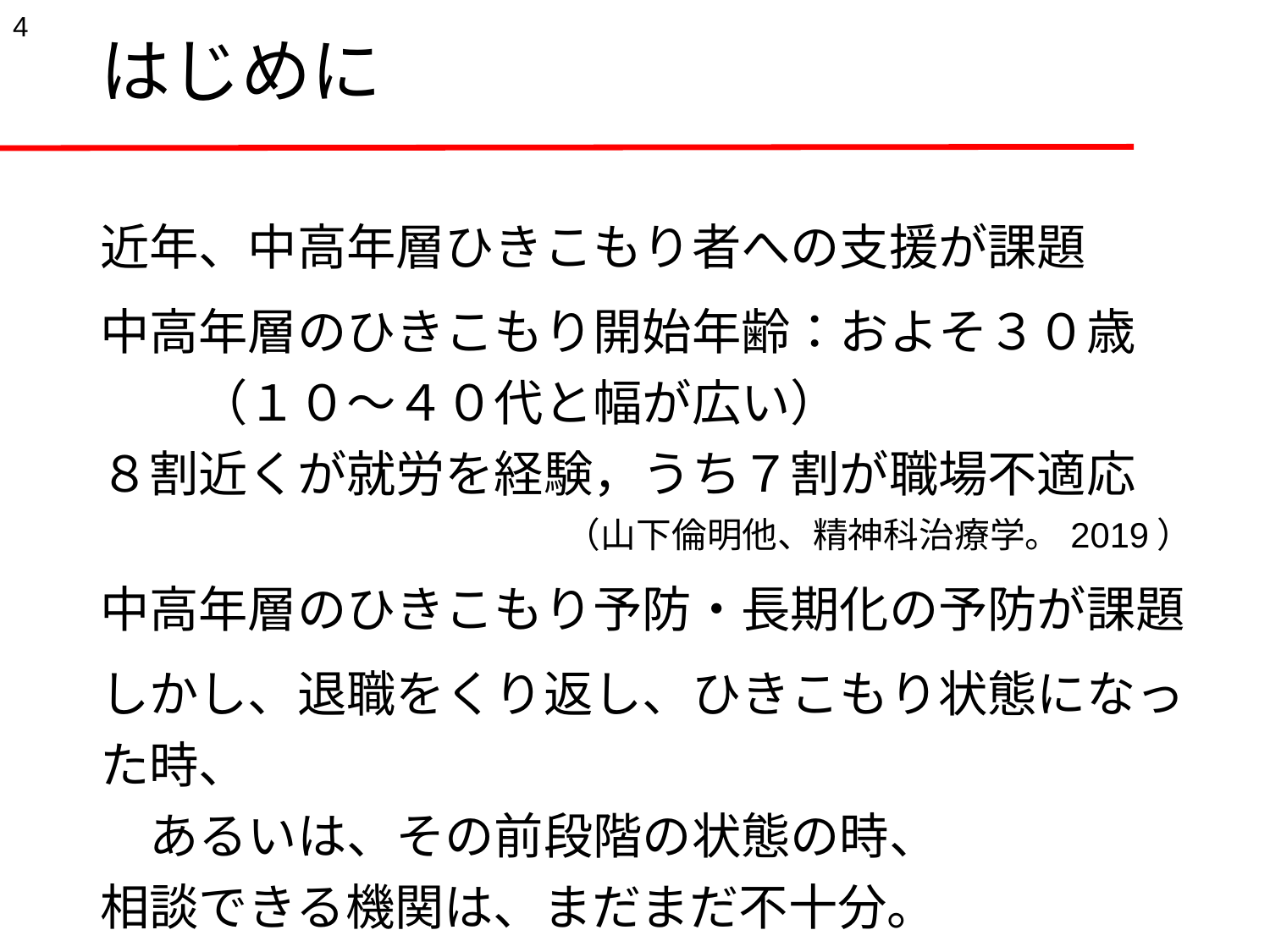

4
# はじめに
| 近年、中高年層ひきこもり者への支援が課題 |
| --- |
| 中高年層のひきこもり開始年齢：およそ３０歳 　　（１０～４０代と幅が広い） ８割近くが就労を経験，うち７割が職場不適応 （山下倫明他、精神科治療学。2019） |
| 中高年層のひきこもり予防・長期化の予防が課題 |
| しかし、退職をくり返し、ひきこもり状態になった時、 　あるいは、その前段階の状態の時、 相談できる機関は、まだまだ不十分。 |
| 今後、早期に介入、支援できる体制づくりが重要。 |